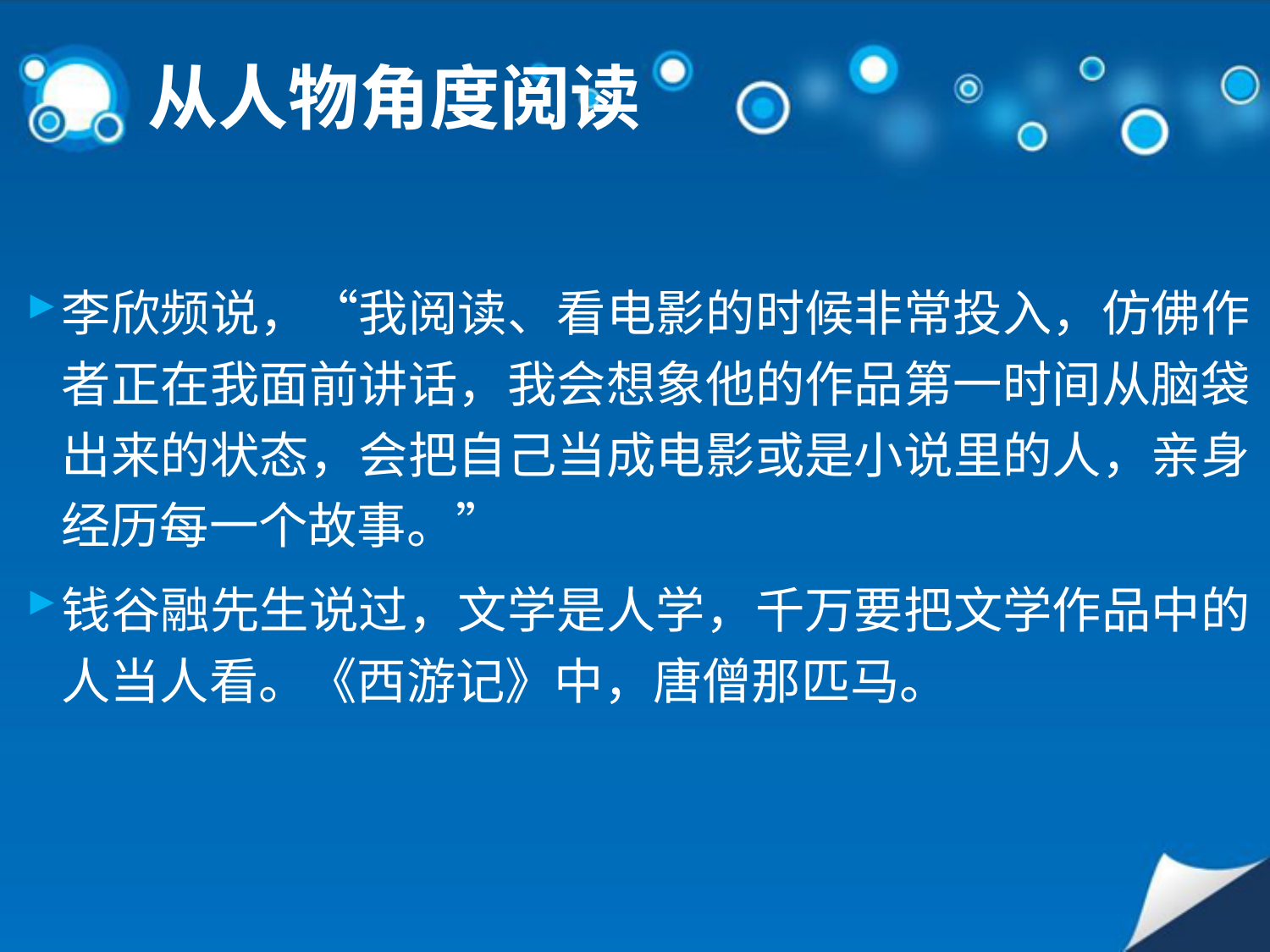

# 从人物角度阅读

李欣频说，“我阅读、看电影的时候非常投入，仿佛作者正在我面前讲话，我会想象他的作品第一时间从脑袋出来的状态，会把自己当成电影或是小说里的人，亲身经历每一个故事。”
钱谷融先生说过，文学是人学，千万要把文学作品中的人当人看。《西游记》中，唐僧那匹马。